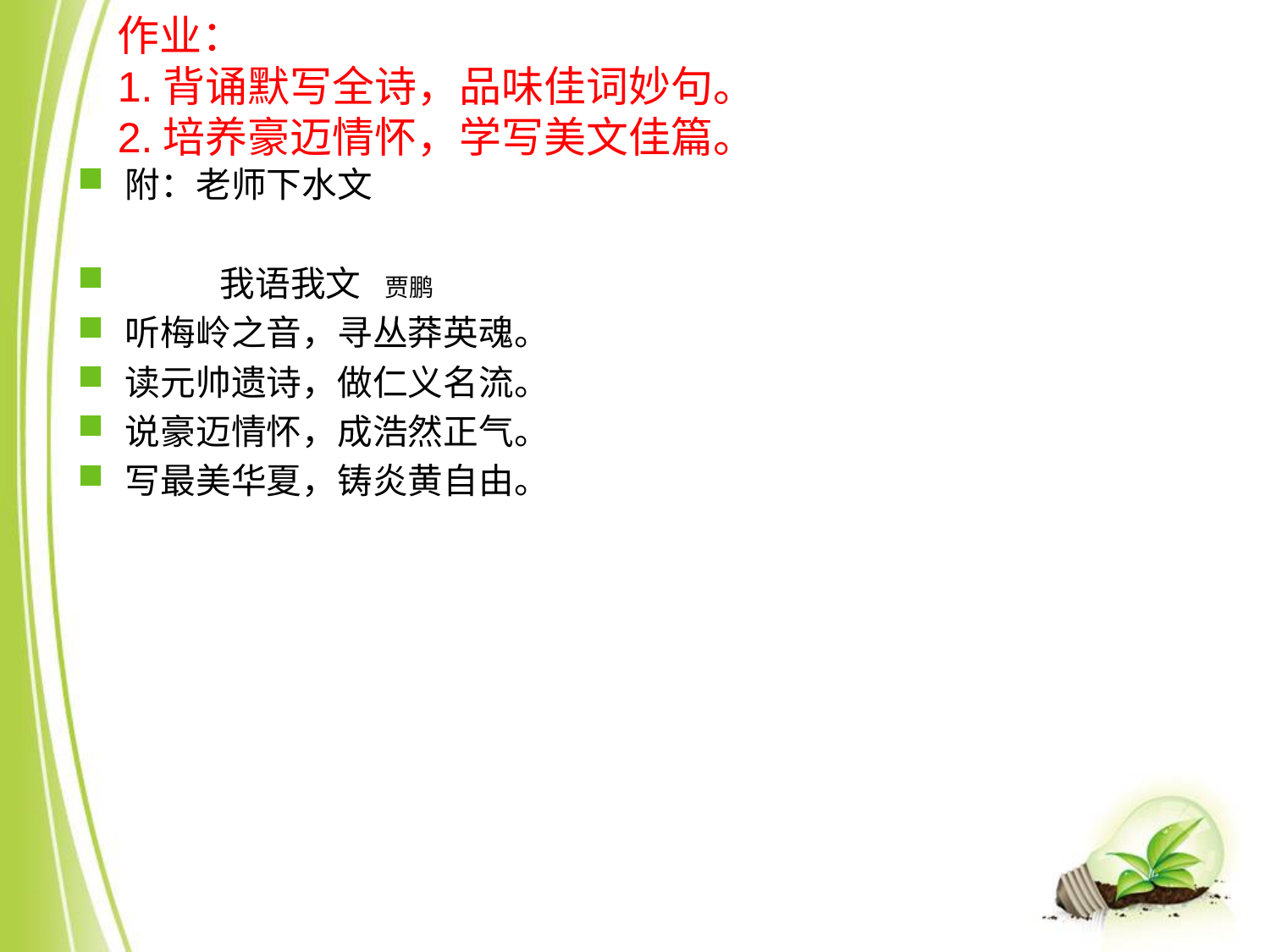

# 作业： 1.背诵默写全诗，品味佳词妙句。 2.培养豪迈情怀，学写美文佳篇。
附：老师下水文

           我语我文   贾鹏
听梅岭之音，寻丛莽英魂。
读元帅遗诗，做仁义名流。
说豪迈情怀，成浩然正气。
写最美华夏，铸炎黄自由。